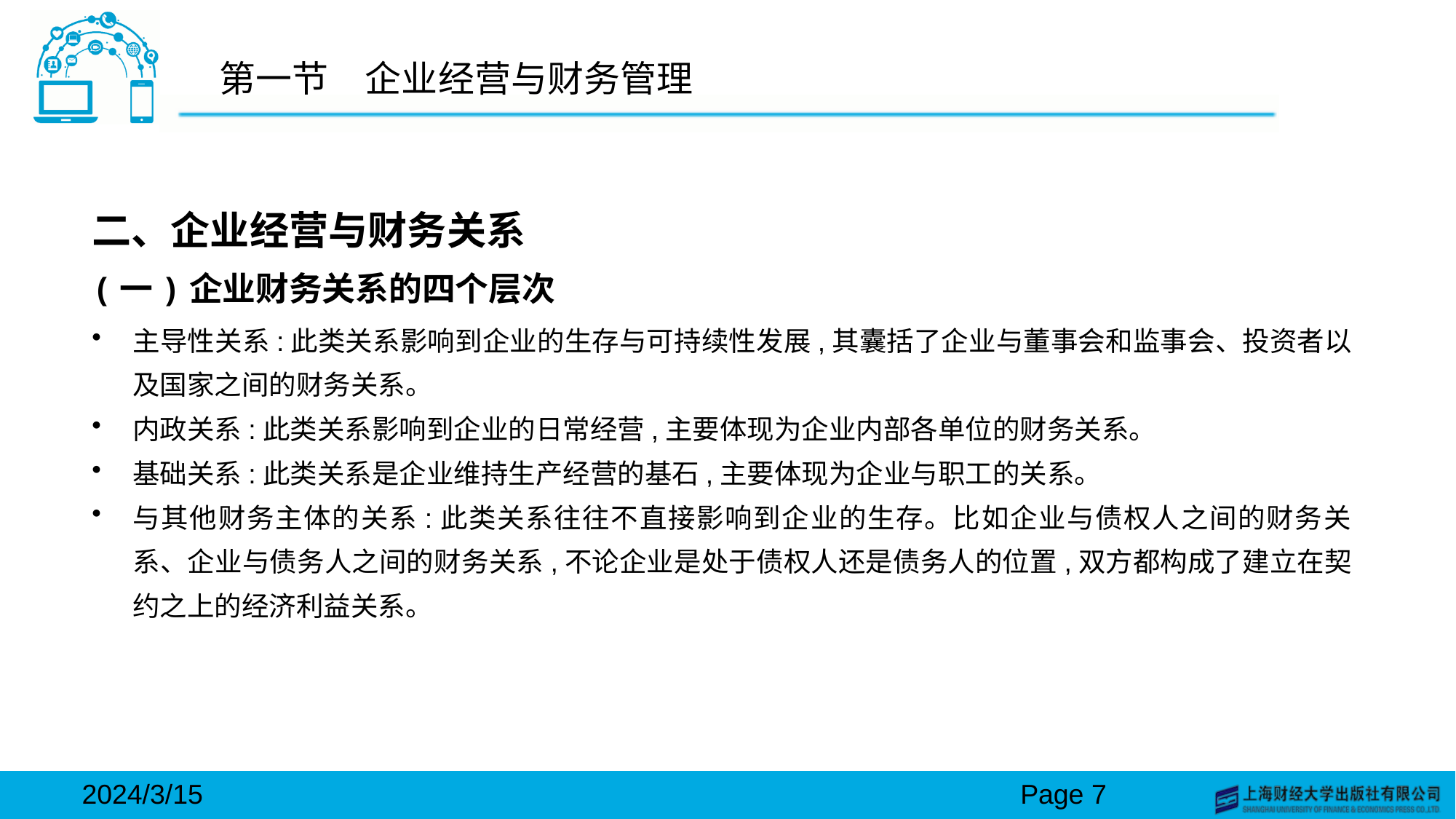

# 第一节　企业经营与财务管理
二、企业经营与财务关系
(一)企业财务关系的四个层次
主导性关系:此类关系影响到企业的生存与可持续性发展,其囊括了企业与董事会和监事会、投资者以及国家之间的财务关系。
内政关系:此类关系影响到企业的日常经营,主要体现为企业内部各单位的财务关系。
基础关系:此类关系是企业维持生产经营的基石,主要体现为企业与职工的关系。
与其他财务主体的关系:此类关系往往不直接影响到企业的生存。比如企业与债权人之间的财务关系、企业与债务人之间的财务关系,不论企业是处于债权人还是债务人的位置,双方都构成了建立在契约之上的经济利益关系。

2024/3/15
Page 7